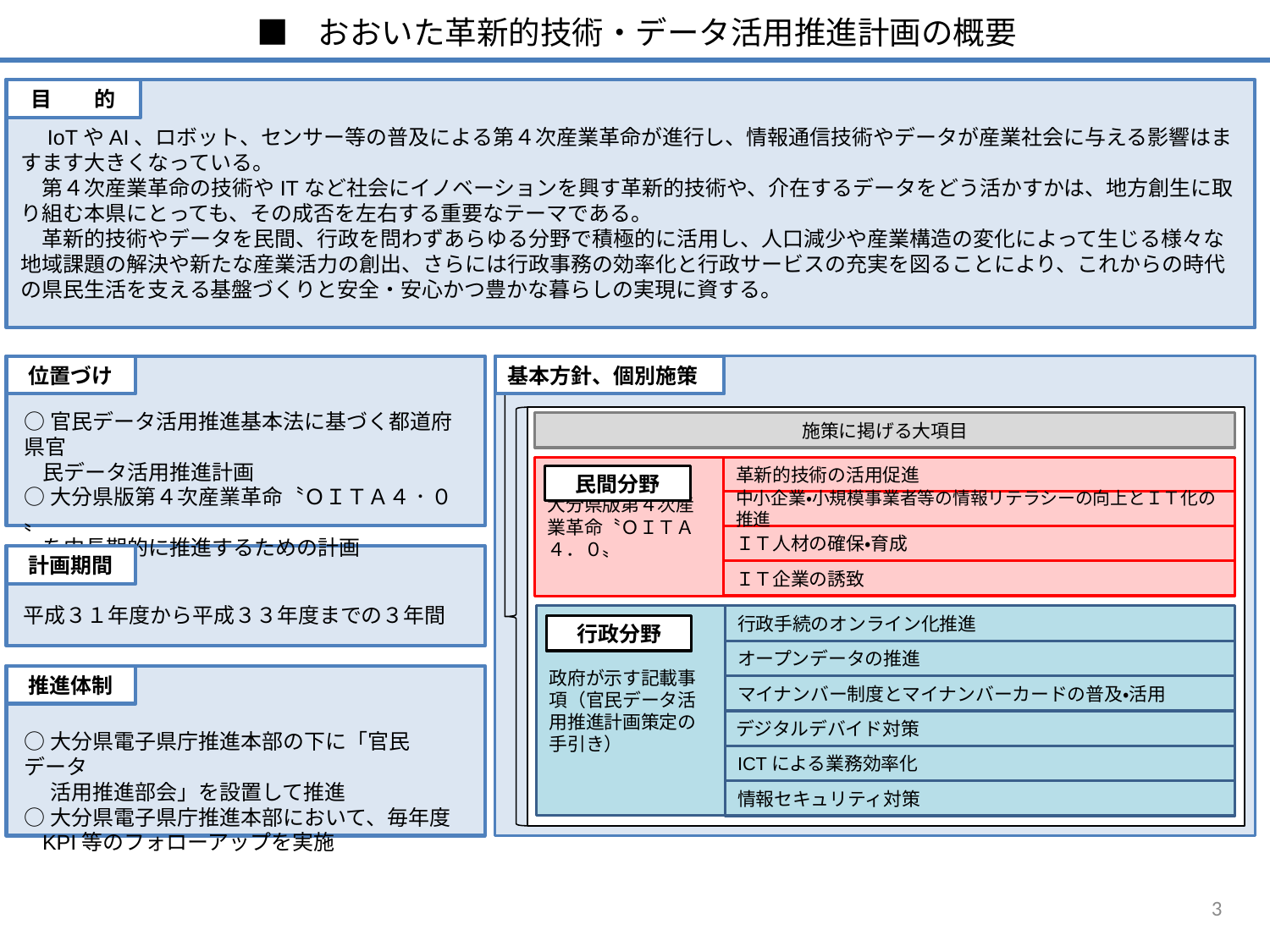

■   おおいた革新的技術・データ活用推進計画の概要

目　　的
　IoTやAI、ロボット、センサー等の普及による第４次産業革命が進行し、情報通信技術やデータが産業社会に与える影響はますます大きくなっている。
　第４次産業革命の技術やITなど社会にイノベーションを興す革新的技術や、介在するデータをどう活かすかは、地方創生に取り組む本県にとっても、その成否を左右する重要なテーマである。
　革新的技術やデータを民間、行政を問わずあらゆる分野で積極的に活用し、人口減少や産業構造の変化によって生じる様々な地域課題の解決や新たな産業活力の創出、さらには行政事務の効率化と行政サービスの充実を図ることにより、これからの時代の県民生活を支える基盤づくりと安全・安心かつ豊かな暮らしの実現に資する。
位置づけ
基本方針、個別施策

○官民データ活用推進基本法に基づく都道府県官
   民データ活用推進計画
○大分県版第４次産業革命〝ＯＩＴＡ４．０〟
   を中長期的に推進するための計画

施策に掲げる大項目
大分県版第４次産業革命〝ＯＩＴＡ４．０〟
革新的技術の活用促進
民間分野
中小企業・小規模事業者等の情報リテラシーの向上とＩＴ化の推進
ＩＴ人材の確保・育成
ＩＴ企業の誘致

計画期間
平成３１年度から平成３３年度までの３年間
政府が示す記載事項（官民データ活用推進計画策定の手引き）
行政手続のオンライン化推進
行政分野
オープンデータの推進
推進体制

マイナンバー制度とマイナンバーカードの普及・活用
デジタルデバイド対策
○大分県電子県庁推進本部の下に「官民データ
　 活用推進部会」を設置して推進
○大分県電子県庁推進本部において、毎年度
   KPI等のフォローアップを実施
ICTによる業務効率化
情報セキュリティ対策
3